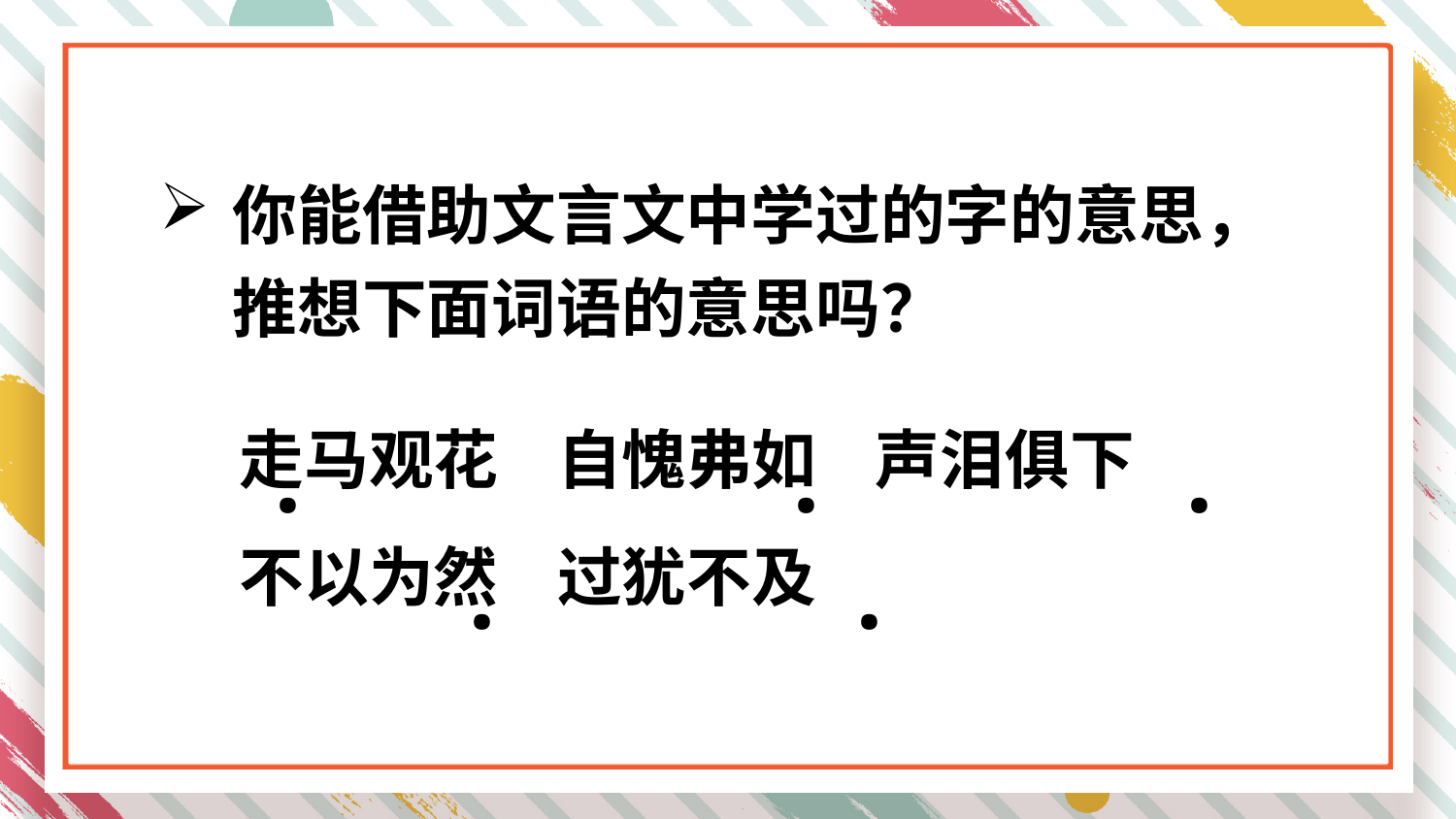

你能借助文言文中学过的字的意思，推想下面词语的意思吗？
.
.
.
走马观花    自愧弗如    声泪俱下
不以为然    过犹不及
.
.